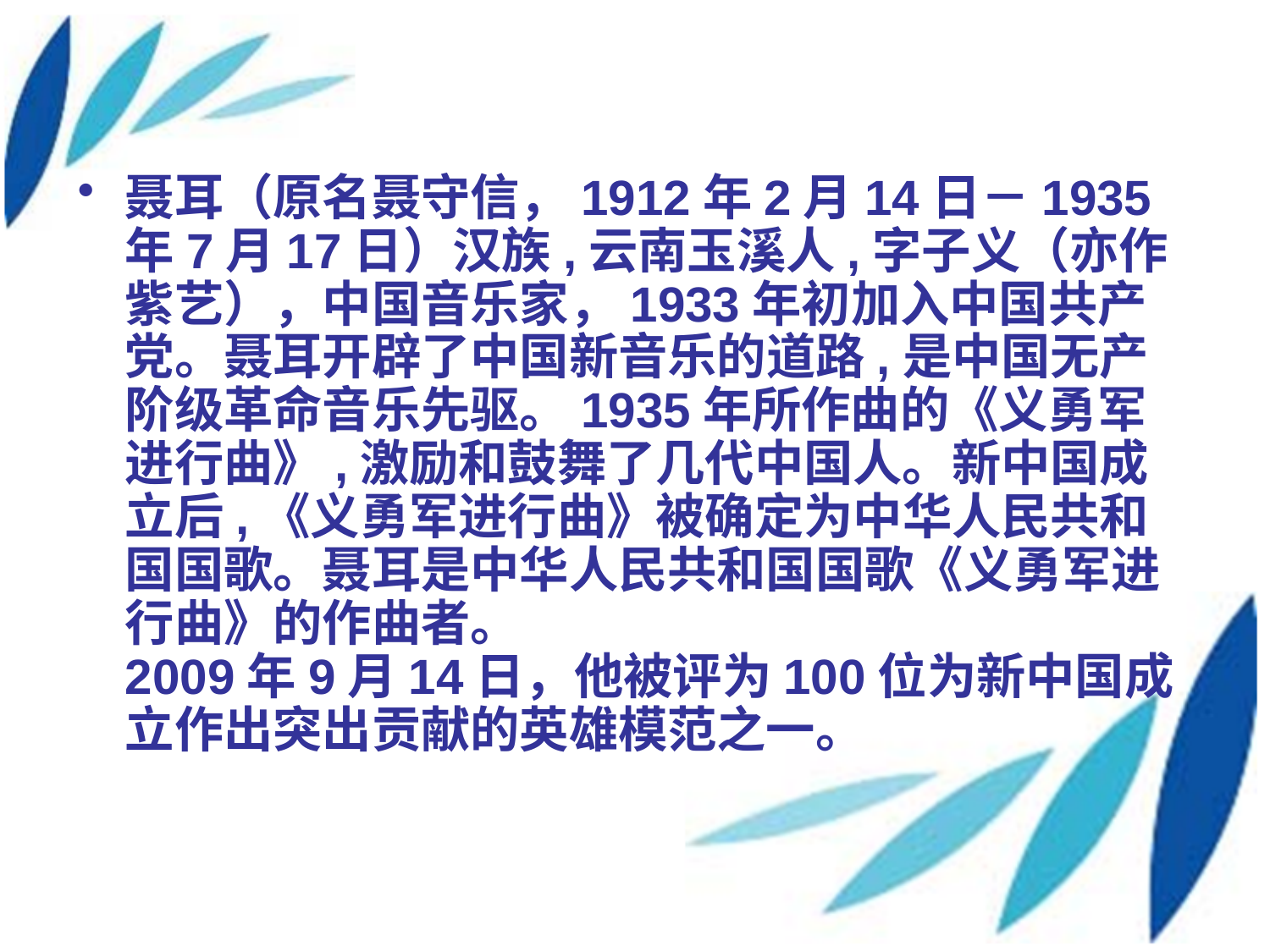

聂耳（原名聂守信，1912年2月14日－1935年7月17日）汉族,云南玉溪人,字子义（亦作紫艺），中国音乐家，1933年初加入中国共产党。聂耳开辟了中国新音乐的道路,是中国无产阶级革命音乐先驱。1935年所作曲的《义勇军进行曲》,激励和鼓舞了几代中国人。新中国成立后,《义勇军进行曲》被确定为中华人民共和国国歌。聂耳是中华人民共和国国歌《义勇军进行曲》的作曲者。
2009年9月14日，他被评为100位为新中国成立作出突出贡献的英雄模范之一。